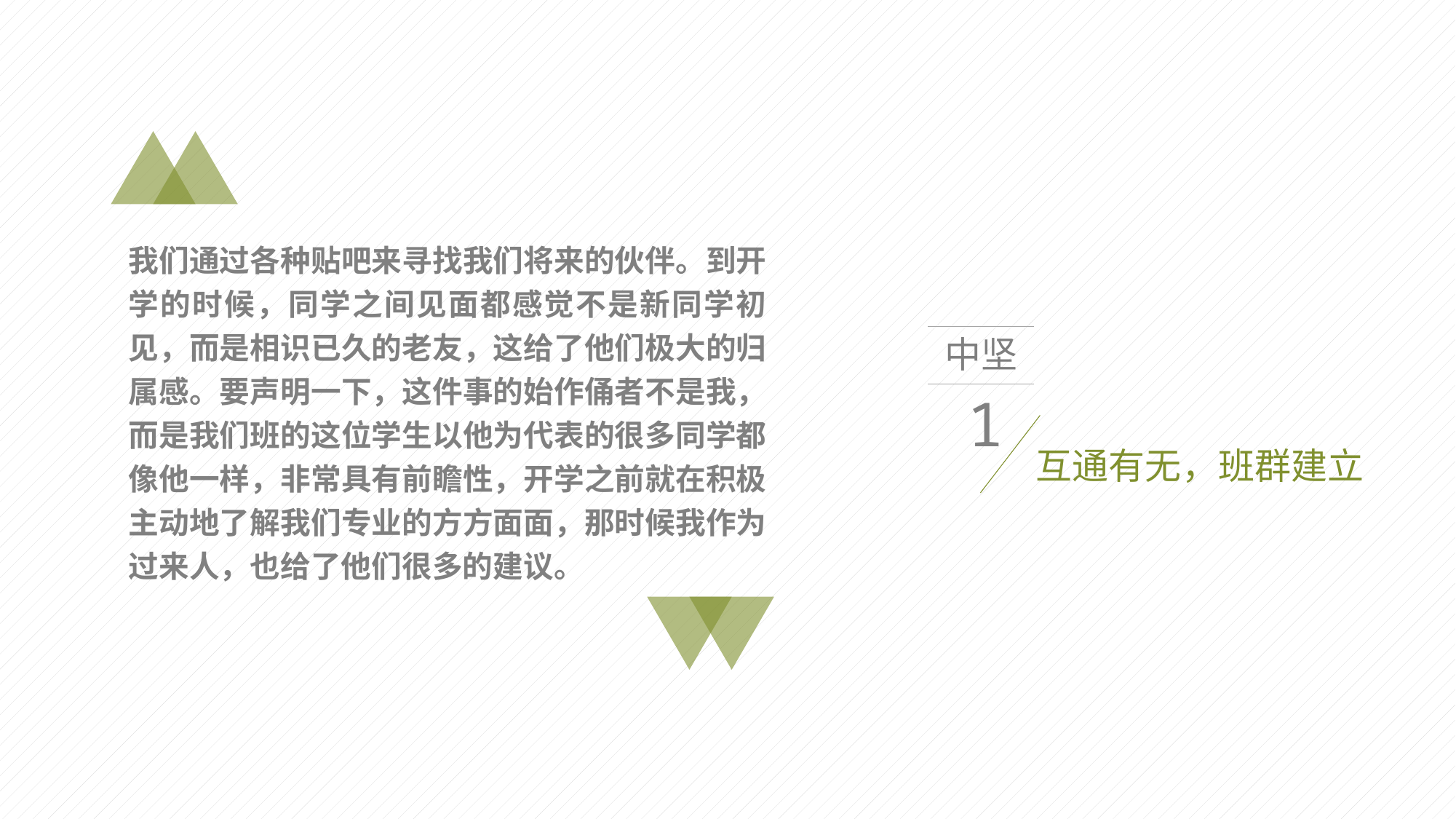

我们通过各种贴吧来寻找我们将来的伙伴。到开学的时候，同学之间见面都感觉不是新同学初见，而是相识已久的老友，这给了他们极大的归属感。要声明一下，这件事的始作俑者不是我，而是我们班的这位学生以他为代表的很多同学都像他一样，非常具有前瞻性，开学之前就在积极主动地了解我们专业的方方面面，那时候我作为过来人，也给了他们很多的建议。
中坚
1
互通有无，班群建立